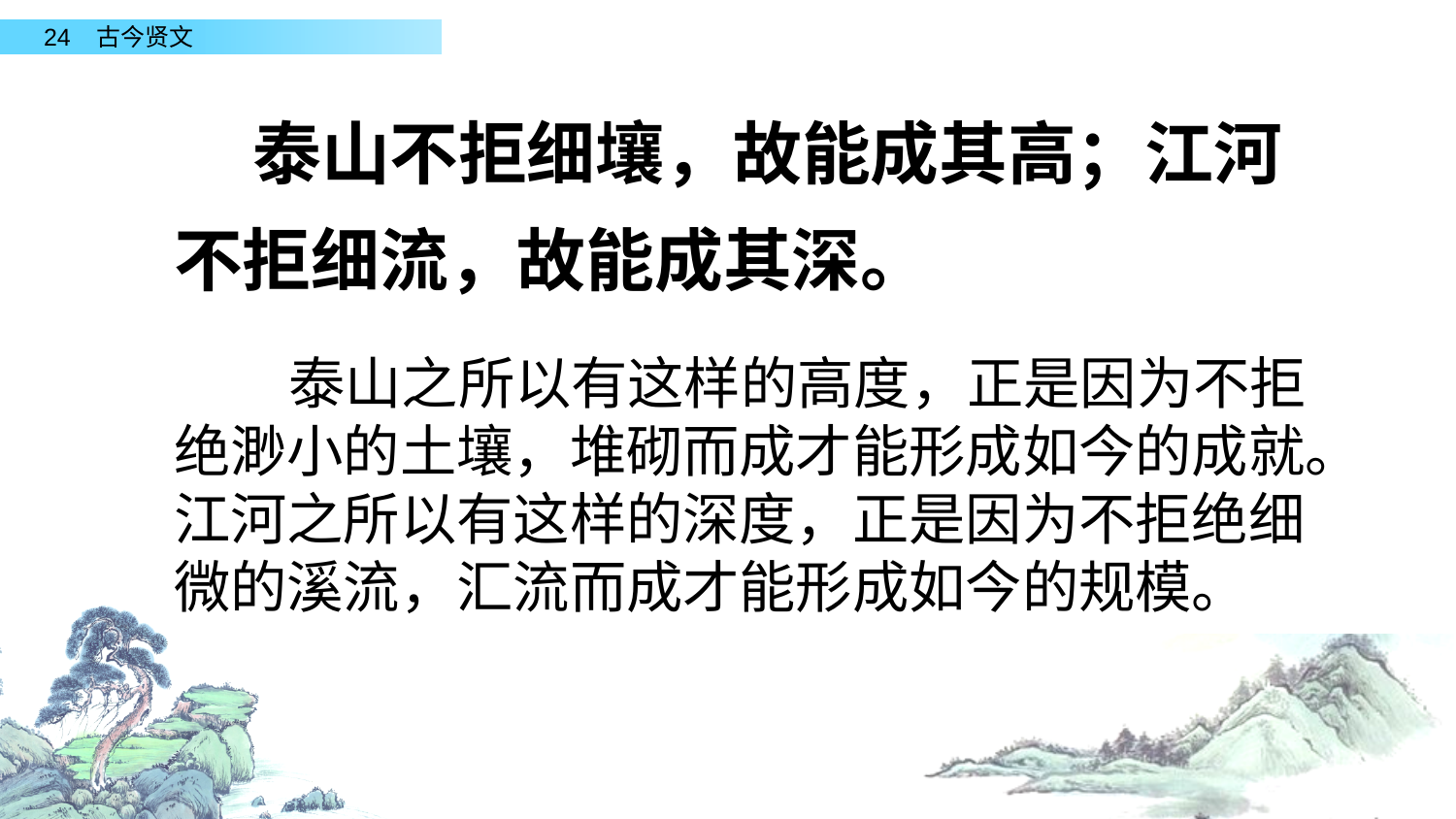

泰山不拒细壤，故能成其高；江河不拒细流，故能成其深。
        泰山之所以有这样的高度，正是因为不拒绝渺小的土壤，堆砌而成才能形成如今的成就。江河之所以有这样的深度，正是因为不拒绝细微的溪流，汇流而成才能形成如今的规模。